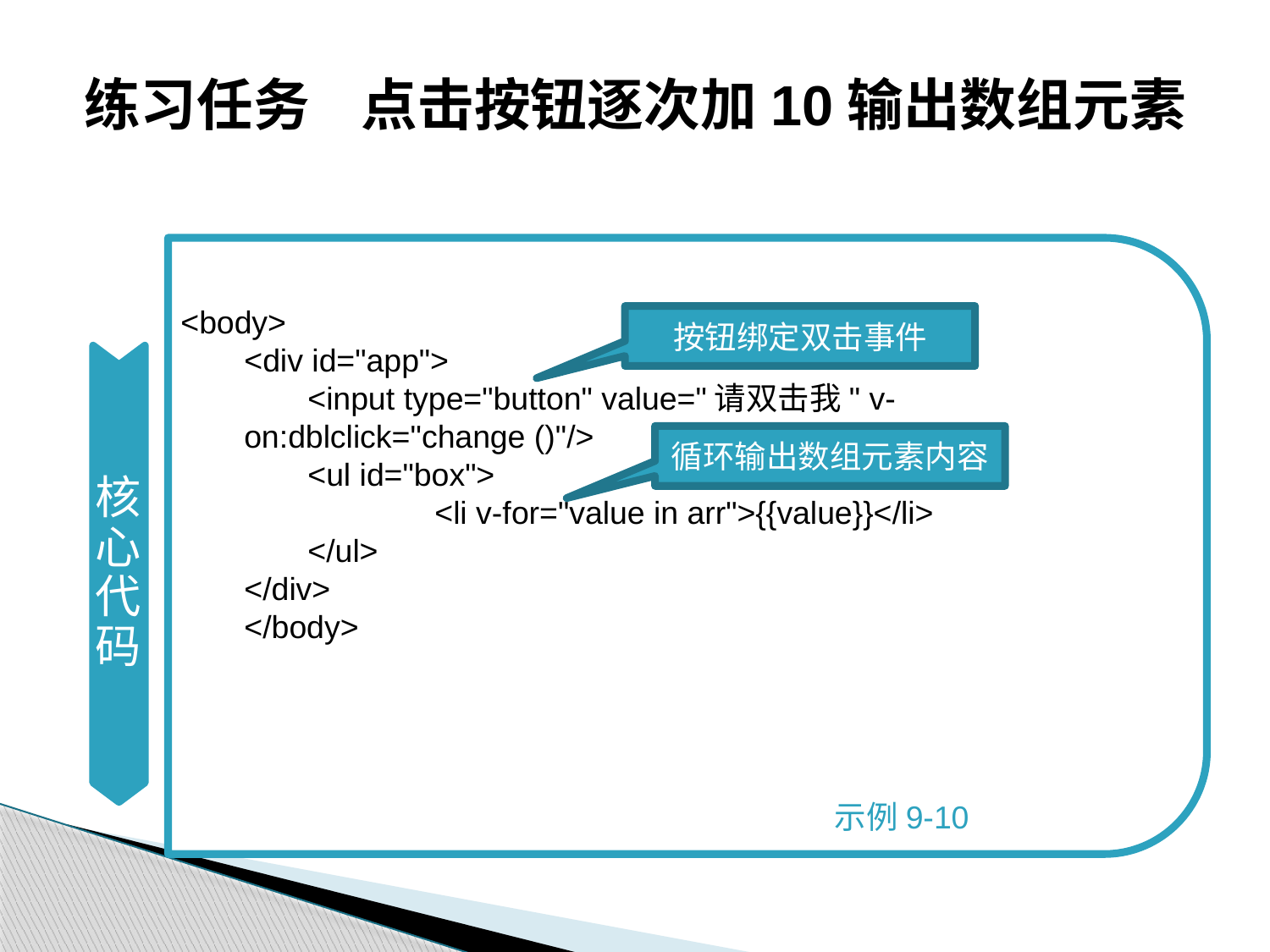

# 练习任务    点击按钮逐次加10输出数组元素

核心代码
<body>
<div id="app">
<input type="button" value="请双击我" v-on:dblclick="change ()"/>
<ul id="box">
    		<li v-for="value in arr">{{value}}</li>
</ul>
</div>
</body>

                                                                                 示例9-10

按钮绑定双击事件
循环输出数组元素内容